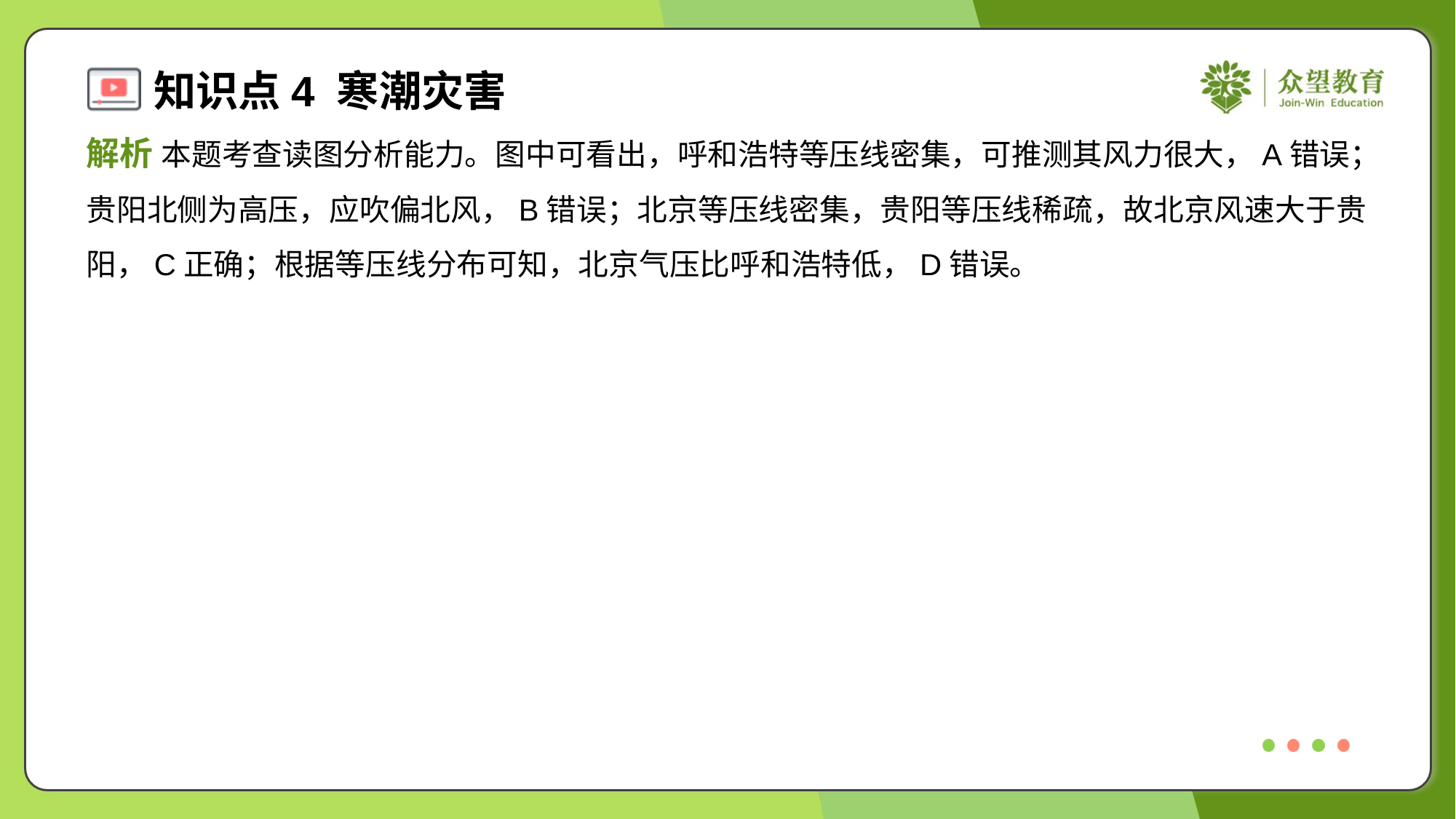

解析 本题考查读图分析能力。图中可看出，呼和浩特等压线密集，可推测其风力很大，A错误；
贵阳北侧为高压，应吹偏北风，B错误；北京等压线密集，贵阳等压线稀疏，故北京风速大于贵
阳，C正确；根据等压线分布可知，北京气压比呼和浩特低，D错误。